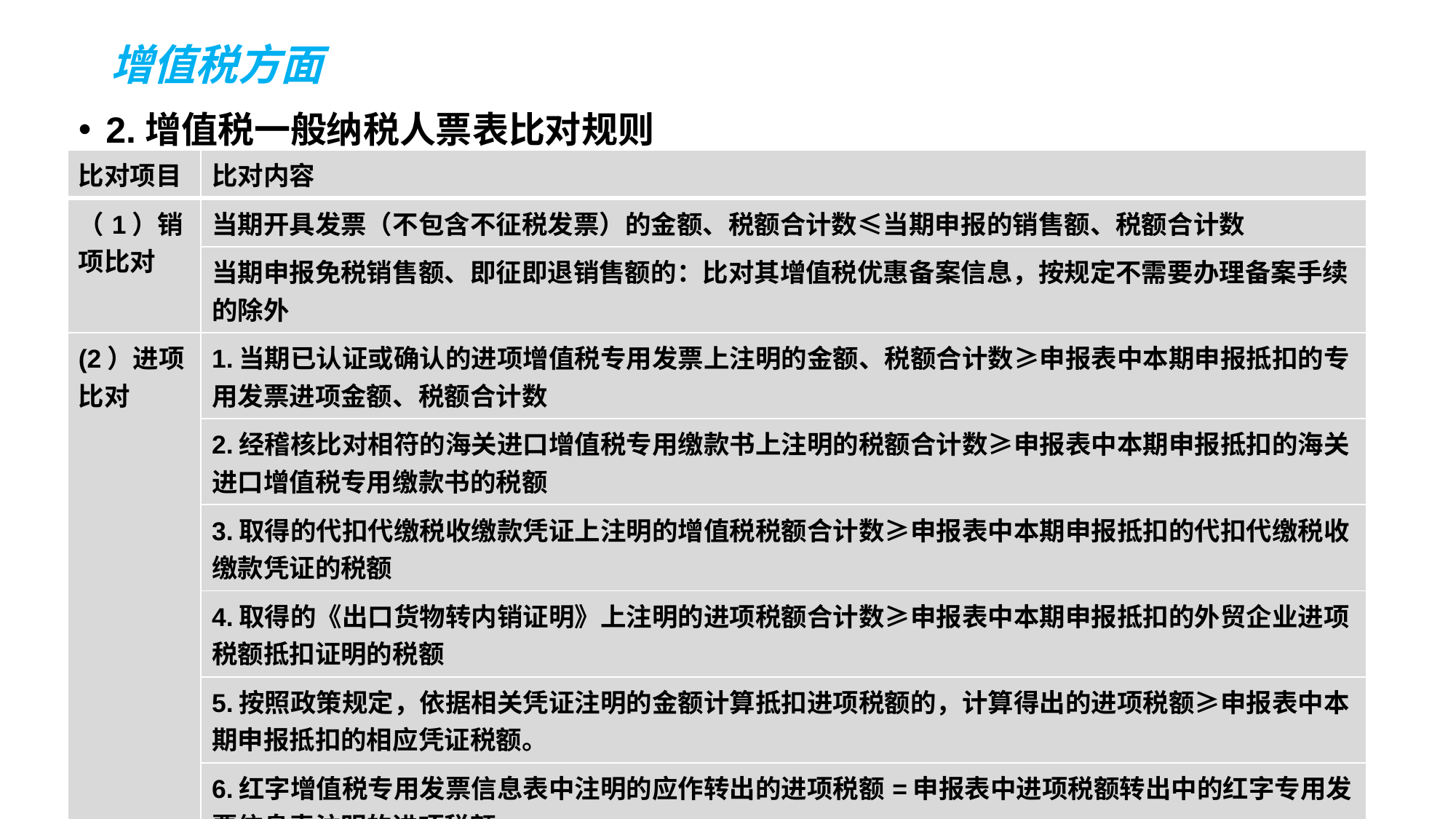

# 增值税方面
2.增值税一般纳税人票表比对规则

| 比对项目 | 比对内容 |
| --- | --- |
| （1）销项比对 | 当期开具发票（不包含不征税发票）的金额、税额合计数≤当期申报的销售额、税额合计数 |
|  | 当期申报免税销售额、即征即退销售额的：比对其增值税优惠备案信息，按规定不需要办理备案手续的除外 |
| (2）进项比对 | 1.当期已认证或确认的进项增值税专用发票上注明的金额、税额合计数≥申报表中本期申报抵扣的专用发票进项金额、税额合计数 |
|  | 2.经稽核比对相符的海关进口增值税专用缴款书上注明的税额合计数≥申报表中本期申报抵扣的海关进口增值税专用缴款书的税额 |
|  | 3.取得的代扣代缴税收缴款凭证上注明的增值税税额合计数≥申报表中本期申报抵扣的代扣代缴税收缴款凭证的税额 |
|  | 4.取得的《出口货物转内销证明》上注明的进项税额合计数≥申报表中本期申报抵扣的外贸企业进项税额抵扣证明的税额 |
|  | 5.按照政策规定，依据相关凭证注明的金额计算抵扣进项税额的，计算得出的进项税额≥申报表中本期申报抵扣的相应凭证税额。 |
|  | 6.红字增值税专用发票信息表中注明的应作转出的进项税额=申报表中进项税额转出中的红字专用发票信息表注明的进项税额 |
|  | 7.申报表中进项税额转出金额不应小于零 |